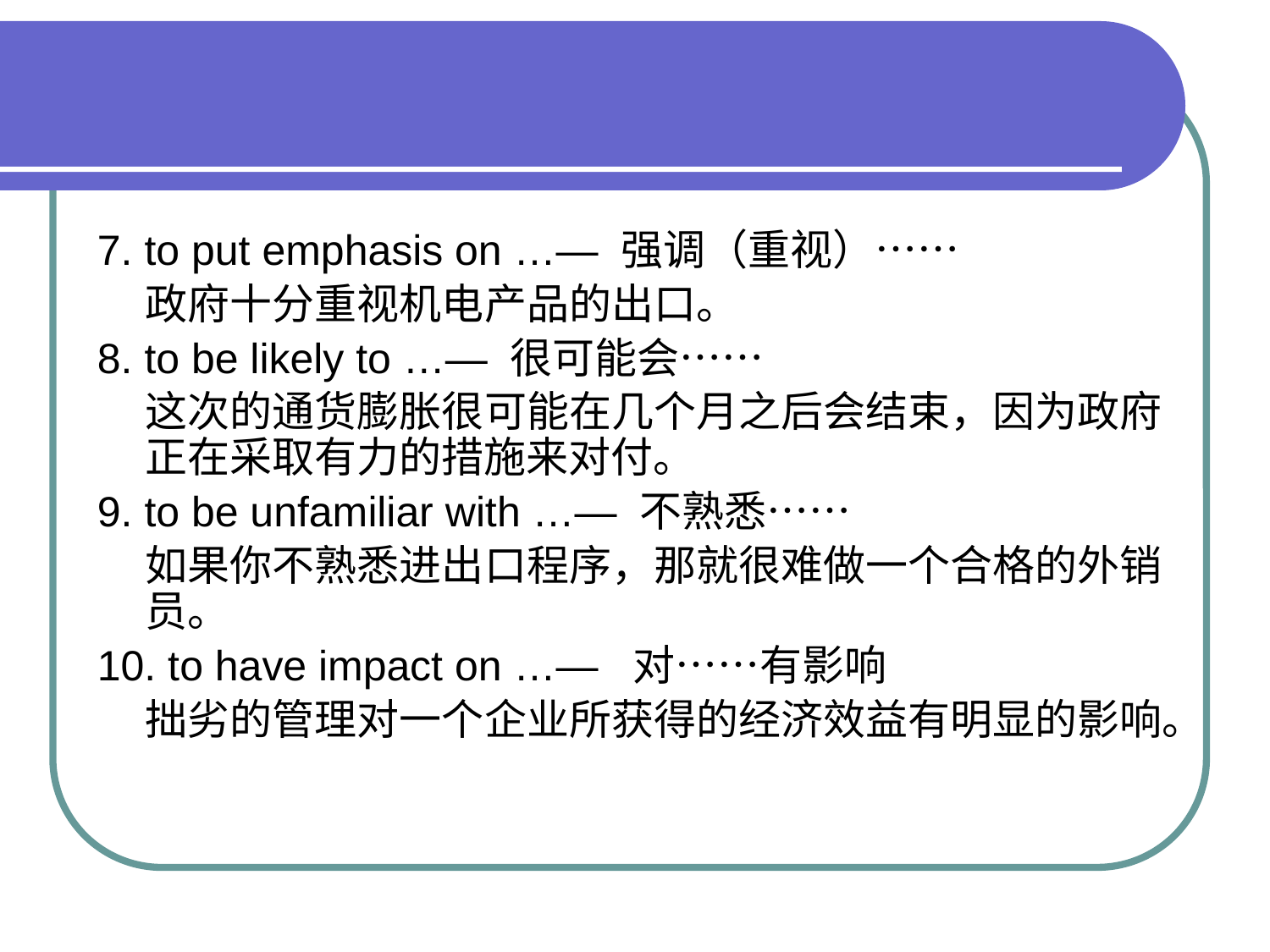

#
7. to put emphasis on …— 强调（重视）……
    政府十分重视机电产品的出口。
8. to be likely to …— 很可能会……
    这次的通货膨胀很可能在几个月之后会结束，因为政府正在采取有力的措施来对付。
9. to be unfamiliar with …— 不熟悉……
    如果你不熟悉进出口程序，那就很难做一个合格的外销员。
10. to have impact on …—  对……有影响
    拙劣的管理对一个企业所获得的经济效益有明显的影响。